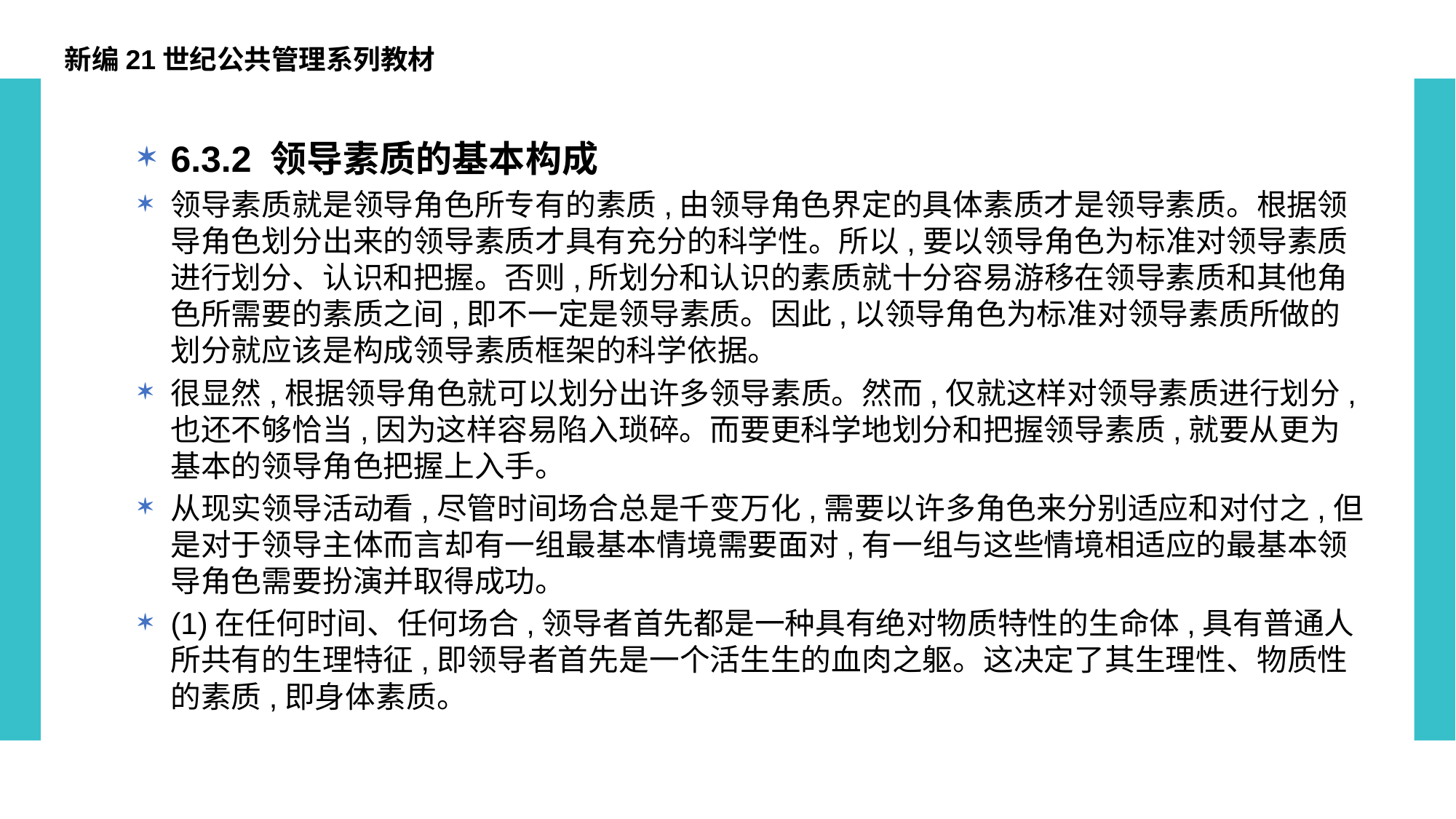

新编21世纪公共管理系列教材
6.3.2 领导素质的基本构成
领导素质就是领导角色所专有的素质,由领导角色界定的具体素质才是领导素质。根据领导角色划分出来的领导素质才具有充分的科学性。所以,要以领导角色为标准对领导素质进行划分、认识和把握。否则,所划分和认识的素质就十分容易游移在领导素质和其他角色所需要的素质之间,即不一定是领导素质。因此,以领导角色为标准对领导素质所做的划分就应该是构成领导素质框架的科学依据。
很显然,根据领导角色就可以划分出许多领导素质。然而,仅就这样对领导素质进行划分,也还不够恰当,因为这样容易陷入琐碎。而要更科学地划分和把握领导素质,就要从更为基本的领导角色把握上入手。
从现实领导活动看,尽管时间场合总是千变万化,需要以许多角色来分别适应和对付之,但是对于领导主体而言却有一组最基本情境需要面对,有一组与这些情境相适应的最基本领导角色需要扮演并取得成功。
(1)在任何时间、任何场合,领导者首先都是一种具有绝对物质特性的生命体,具有普通人所共有的生理特征,即领导者首先是一个活生生的血肉之躯。这决定了其生理性、物质性的素质,即身体素质。